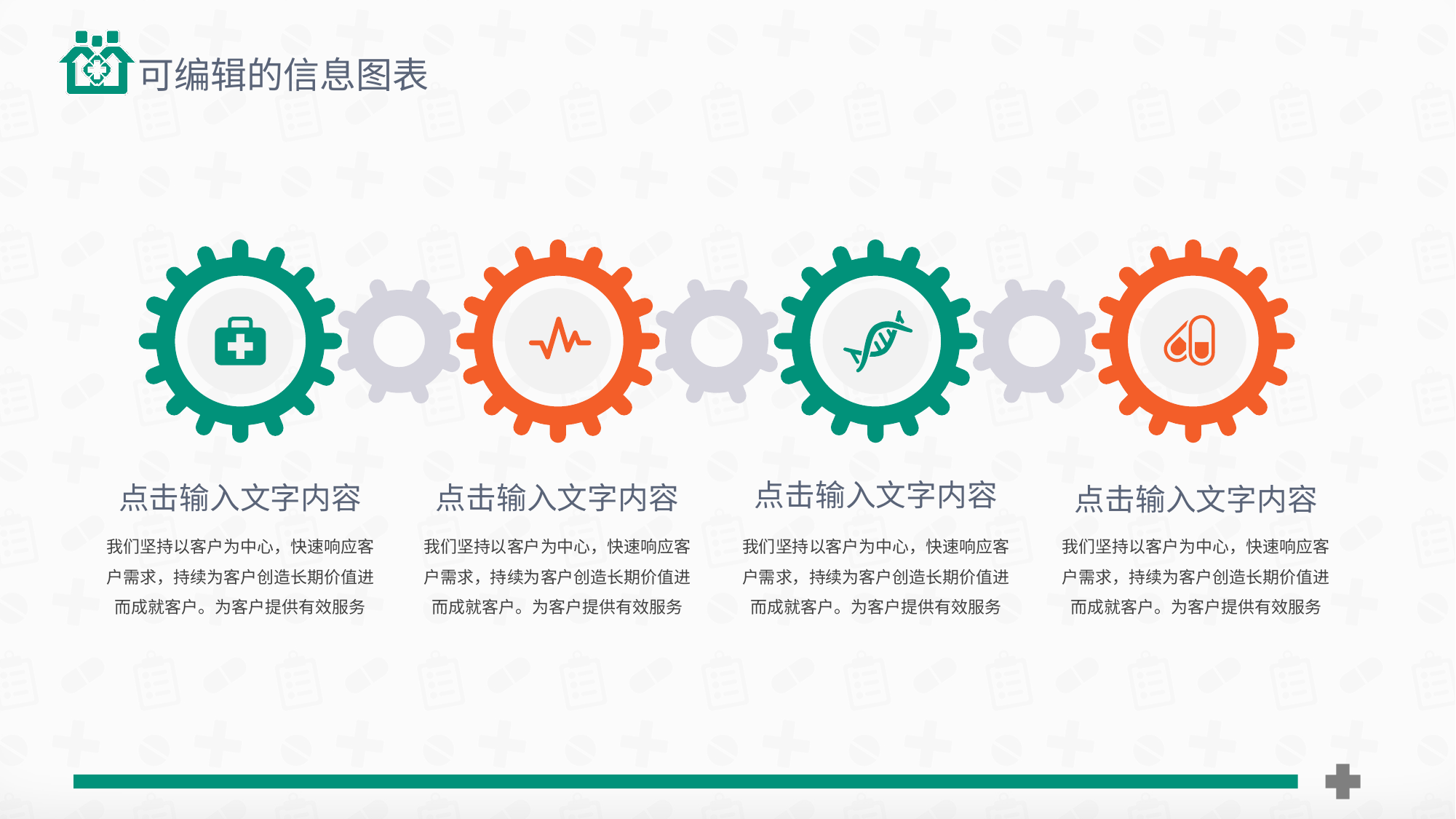

可编辑的信息图表

点击输入文字内容
我们坚持以客户为中心，快速响应客户需求，持续为客户创造长期价值进而成就客户。为客户提供有效服务
点击输入文字内容
我们坚持以客户为中心，快速响应客户需求，持续为客户创造长期价值进而成就客户。为客户提供有效服务
点击输入文字内容
我们坚持以客户为中心，快速响应客户需求，持续为客户创造长期价值进而成就客户。为客户提供有效服务
点击输入文字内容
我们坚持以客户为中心，快速响应客户需求，持续为客户创造长期价值进而成就客户。为客户提供有效服务